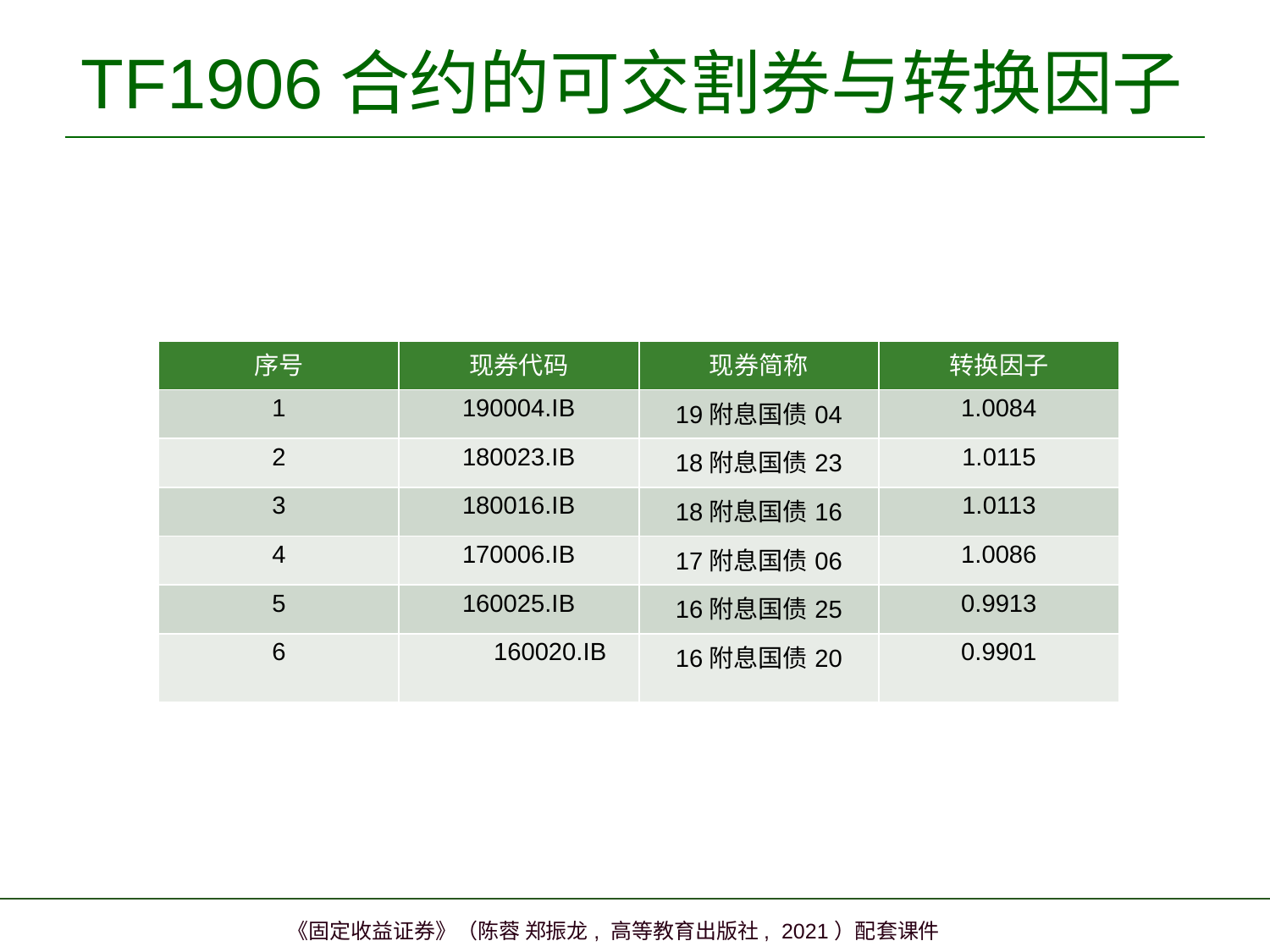

# TF1906合约的可交割券与转换因子

| 序号 | 现券代码 | 现券简称 | 转换因子 |
| --- | --- | --- | --- |
| 1 | 190004.IB | 19附息国债04 | 1.0084 |
| 2 | 180023.IB | 18附息国债23 | 1.0115 |
| 3 | 180016.IB | 18附息国债16 | 1.0113 |
| 4 | 170006.IB | 17附息国债06 | 1.0086 |
| 5 | 160025.IB | 16附息国债25 | 0.9913 |
| 6 | 160020.IB | 16附息国债20 | 0.9901 |
41